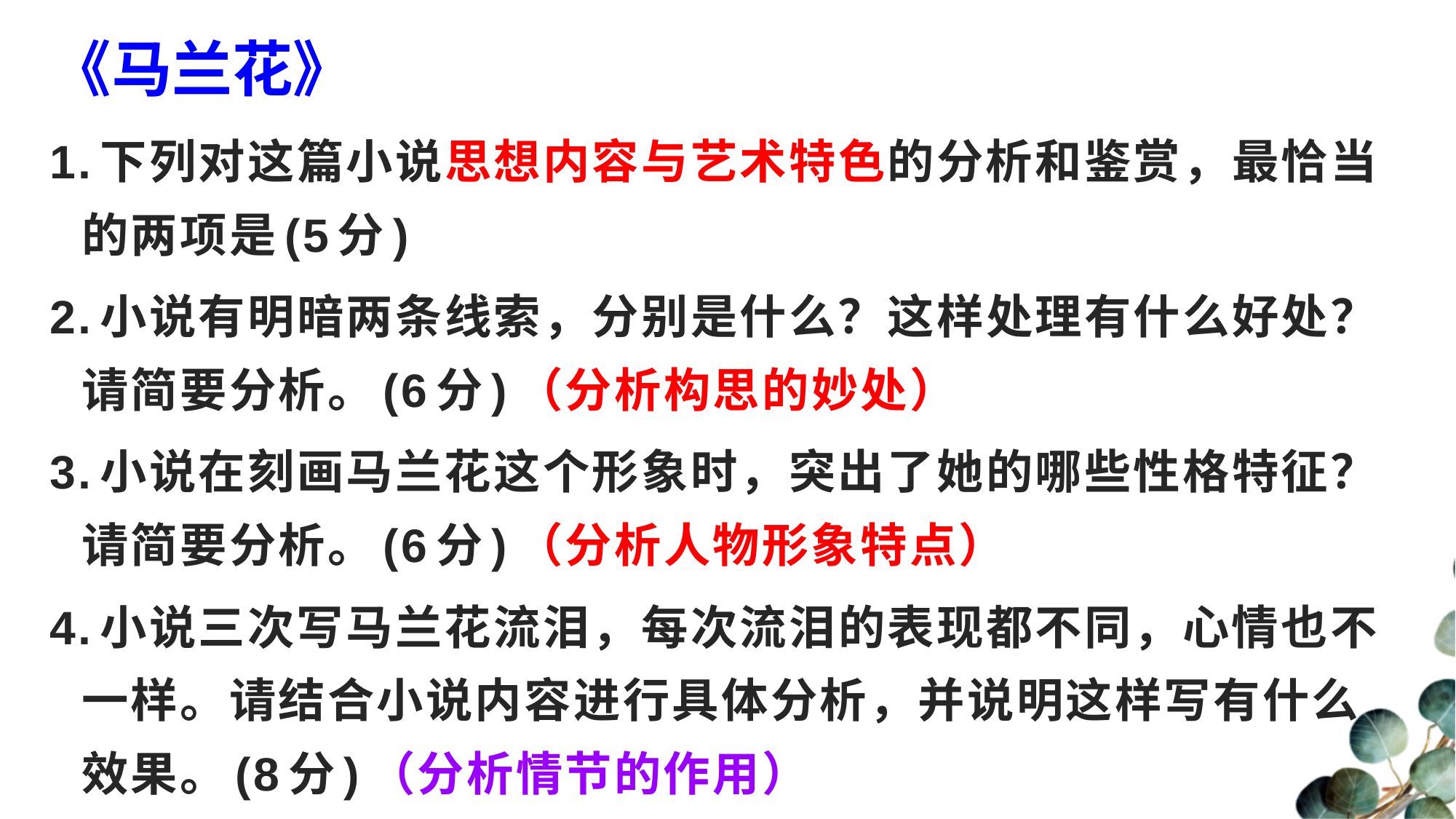

《马兰花》
1.下列对这篇小说思想内容与艺术特色的分析和鉴赏，最恰当的两项是(5分)
2.小说有明暗两条线索，分别是什么？这样处理有什么好处？请简要分析。(6分)（分析构思的妙处）
3.小说在刻画马兰花这个形象时，突出了她的哪些性格特征？请简要分析。(6分)（分析人物形象特点）
4.小说三次写马兰花流泪，每次流泪的表现都不同，心情也不一样。请结合小说内容进行具体分析，并说明这样写有什么效果。(8分)（分析情节的作用）